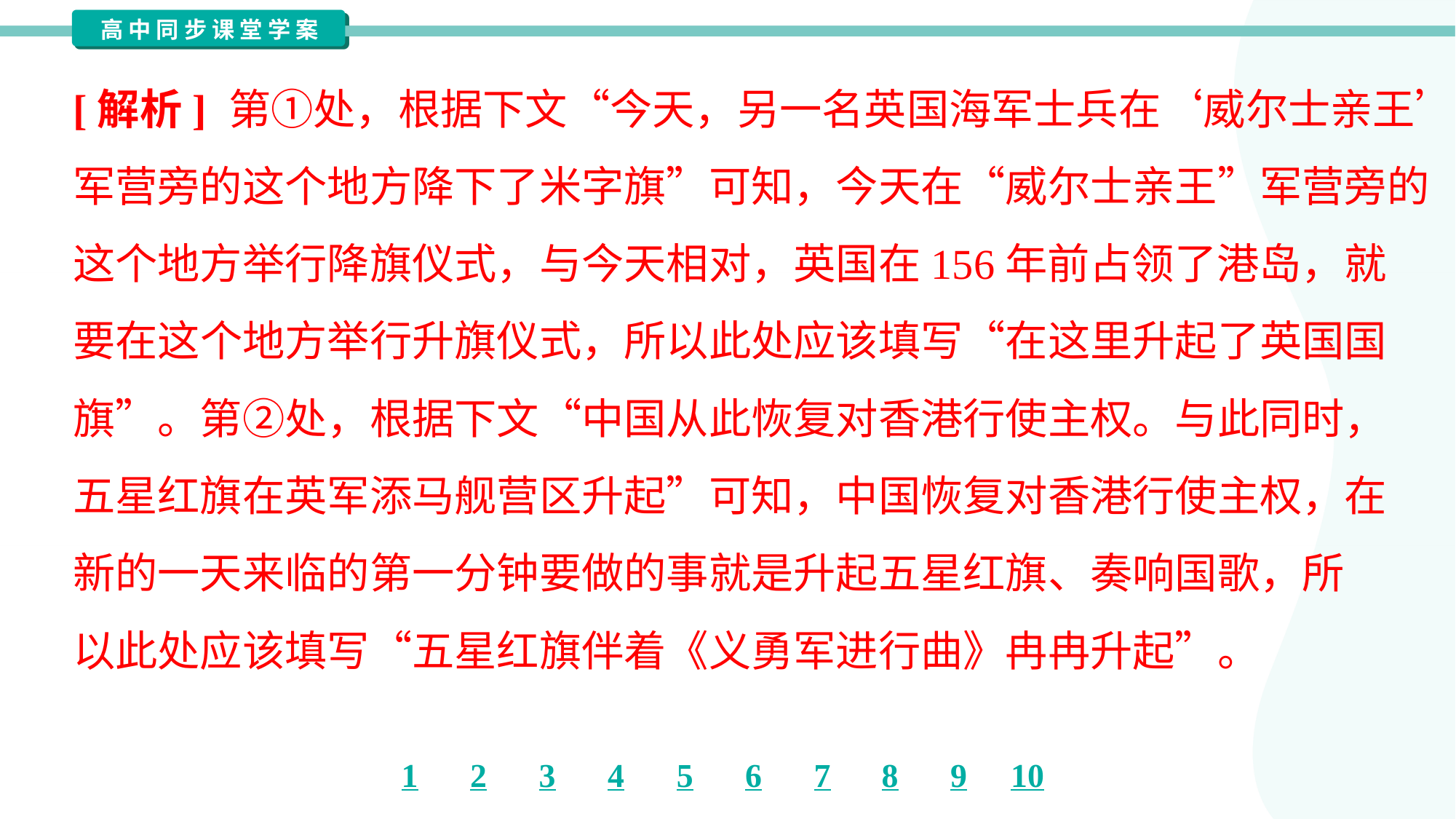

[解析] 第①处，根据下文“今天，另一名英国海军士兵在‘威尔士亲王’
军营旁的这个地方降下了米字旗”可知，今天在“威尔士亲王”军营旁的
这个地方举行降旗仪式，与今天相对，英国在156年前占领了港岛，就
要在这个地方举行升旗仪式，所以此处应该填写“在这里升起了英国国
旗”。第②处，根据下文“中国从此恢复对香港行使主权。与此同时，
五星红旗在英军添马舰营区升起”可知，中国恢复对香港行使主权，在
新的一天来临的第一分钟要做的事就是升起五星红旗、奏响国歌，所
以此处应该填写“五星红旗伴着《义勇军进行曲》冉冉升起”。